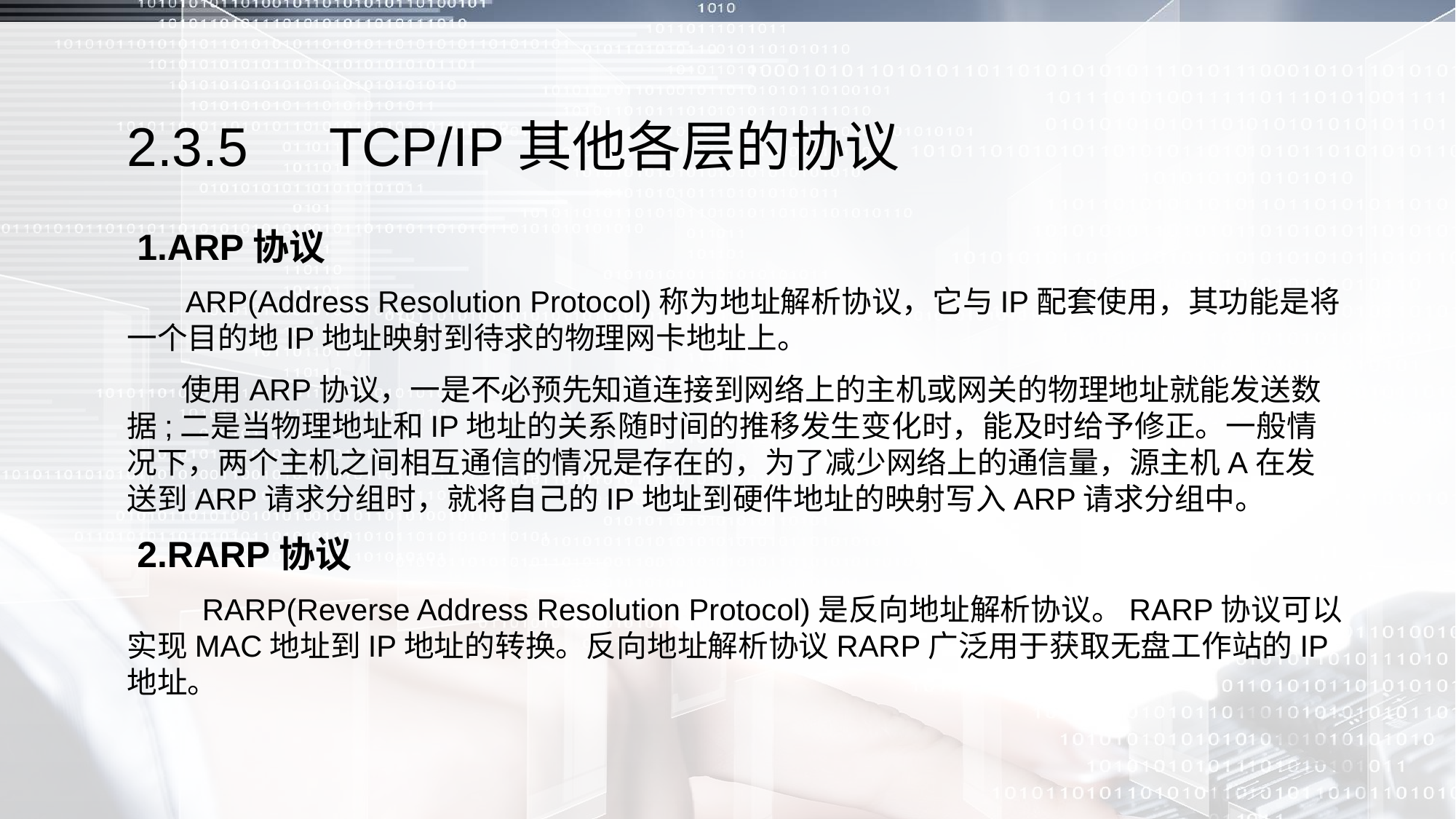

# 2.3.5　TCP/IP其他各层的协议
 1.ARP协议
       ARP(Address Resolution Protocol)称为地址解析协议，它与IP配套使用，其功能是将一个目的地IP地址映射到待求的物理网卡地址上。
       使用ARP协议，一是不必预先知道连接到网络上的主机或网关的物理地址就能发送数据;二是当物理地址和IP地址的关系随时间的推移发生变化时，能及时给予修正。一般情况下，两个主机之间相互通信的情况是存在的，为了减少网络上的通信量，源主机A在发送到ARP请求分组时，就将自己的IP地址到硬件地址的映射写入ARP请求分组中。
 2.RARP协议
         RARP(Reverse Address Resolution Protocol)是反向地址解析协议。RARP协议可以实现MAC地址到IP地址的转换。反向地址解析协议RARP广泛用于获取无盘工作站的IP地址。